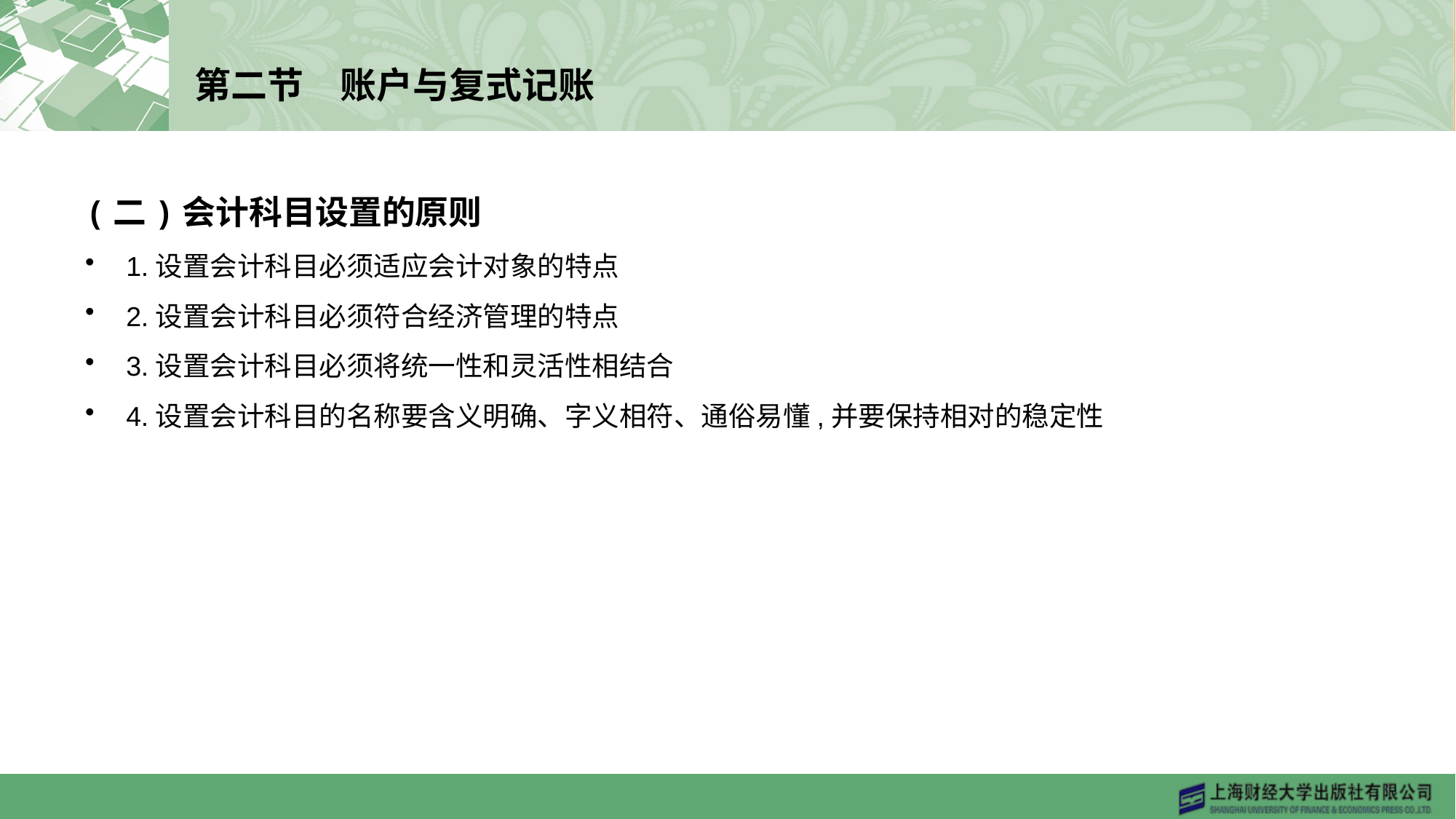

# 第二节　账户与复式记账
(二)会计科目设置的原则
1.设置会计科目必须适应会计对象的特点
2.设置会计科目必须符合经济管理的特点
3.设置会计科目必须将统一性和灵活性相结合
4.设置会计科目的名称要含义明确、字义相符、通俗易懂,并要保持相对的稳定性